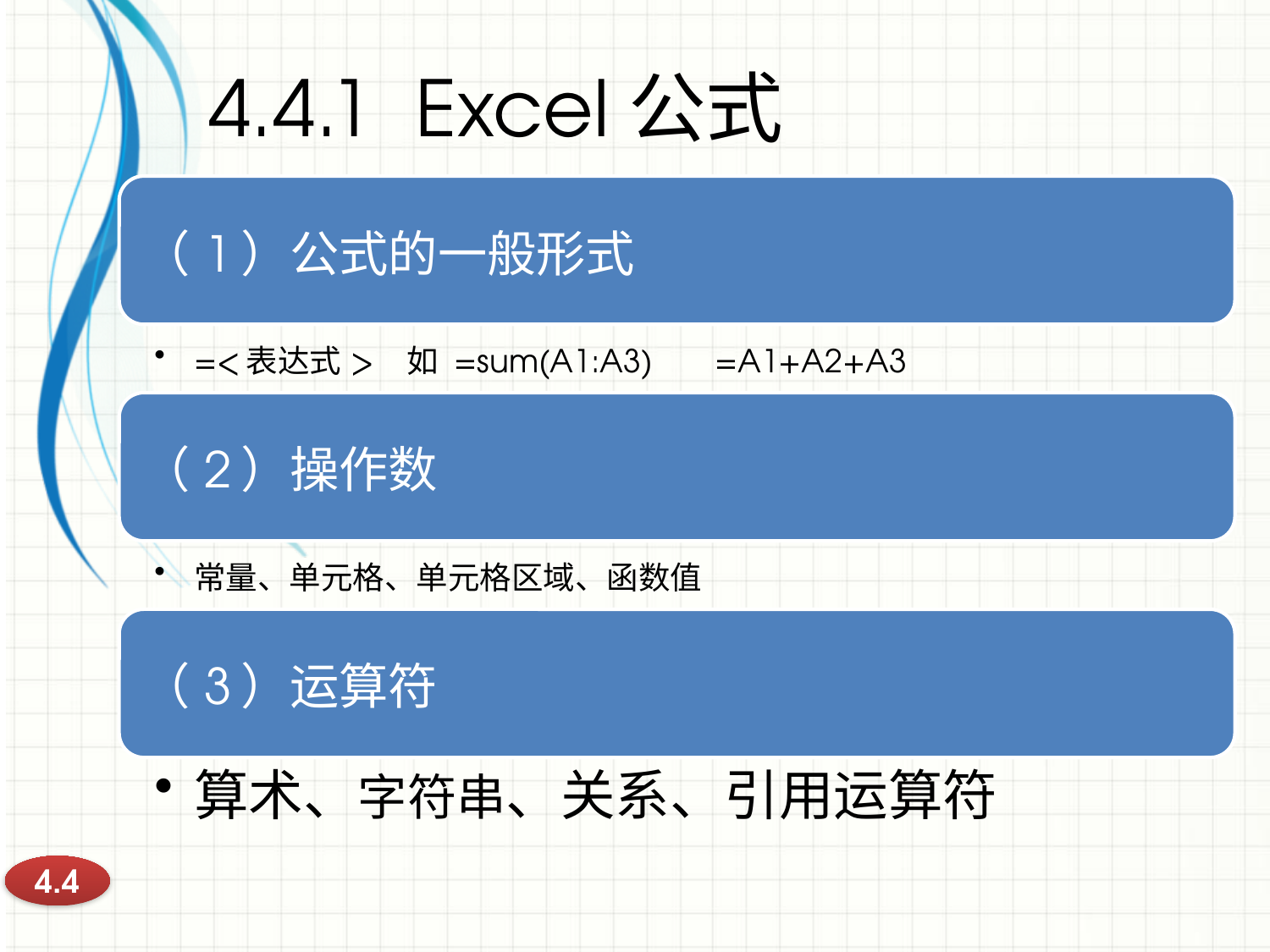

# 4.4.1  Excel公式
（2）操作数
（1）公式的一般形式
=<表达式>   如 =sum(A1:A3)       =A1+A2+A3
常量、单元格、单元格区域、函数值
（3）运算符
算术、字符串、关系、引用运算符